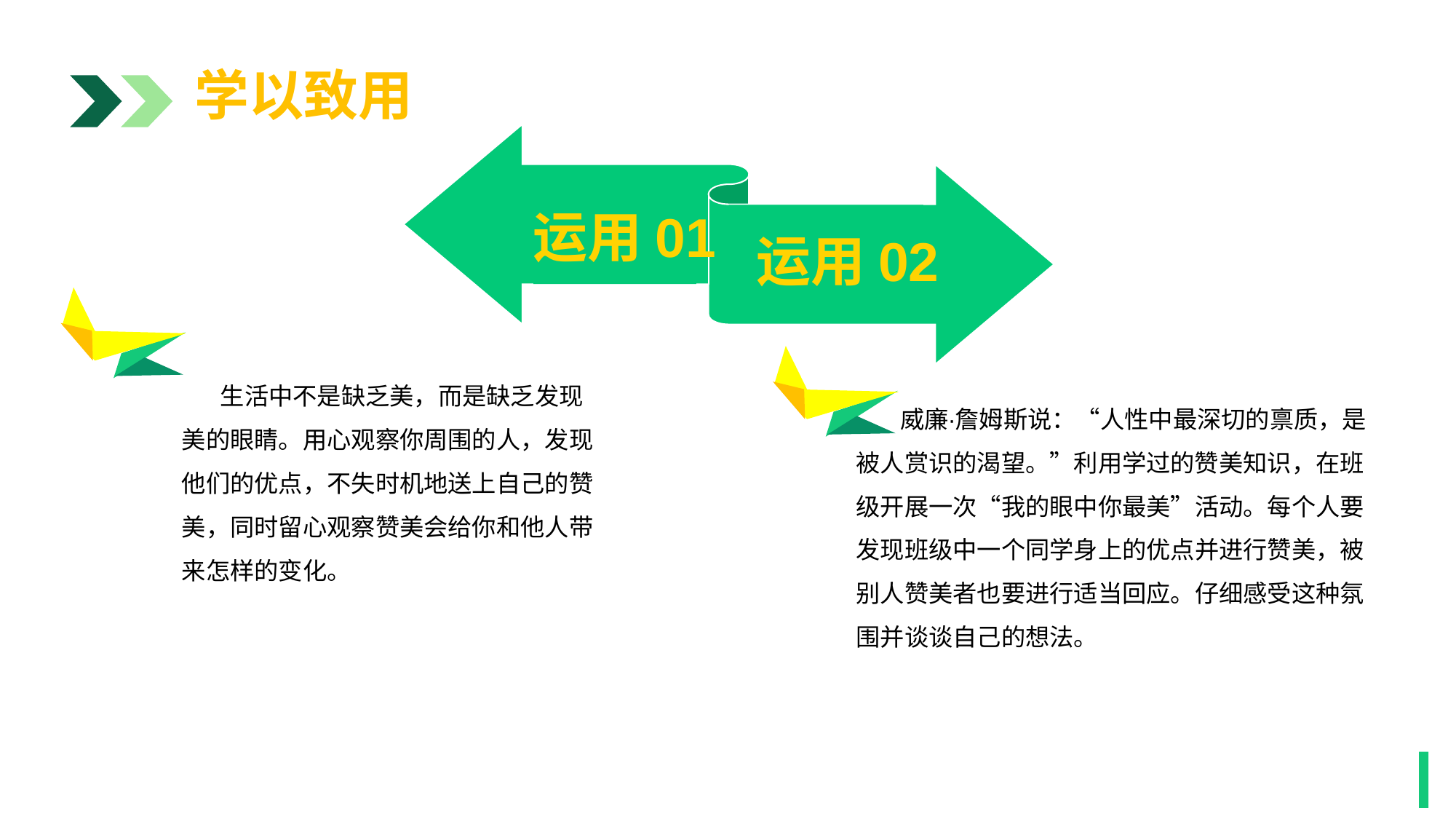

学以致用

运用01
运用02
1

      生活中不是缺乏美，而是缺乏发现美的眼睛。用心观察你周围的人，发现他们的优点，不失时机地送上自己的赞美，同时留心观察赞美会给你和他人带来怎样的变化。

       威廉∙詹姆斯说：“人性中最深切的禀质，是被人赏识的渴望。”利用学过的赞美知识，在班级开展一次“我的眼中你最美”活动。每个人要发现班级中一个同学身上的优点并进行赞美，被别人赞美者也要进行适当回应。仔细感受这种氛围并谈谈自己的想法。

1
11